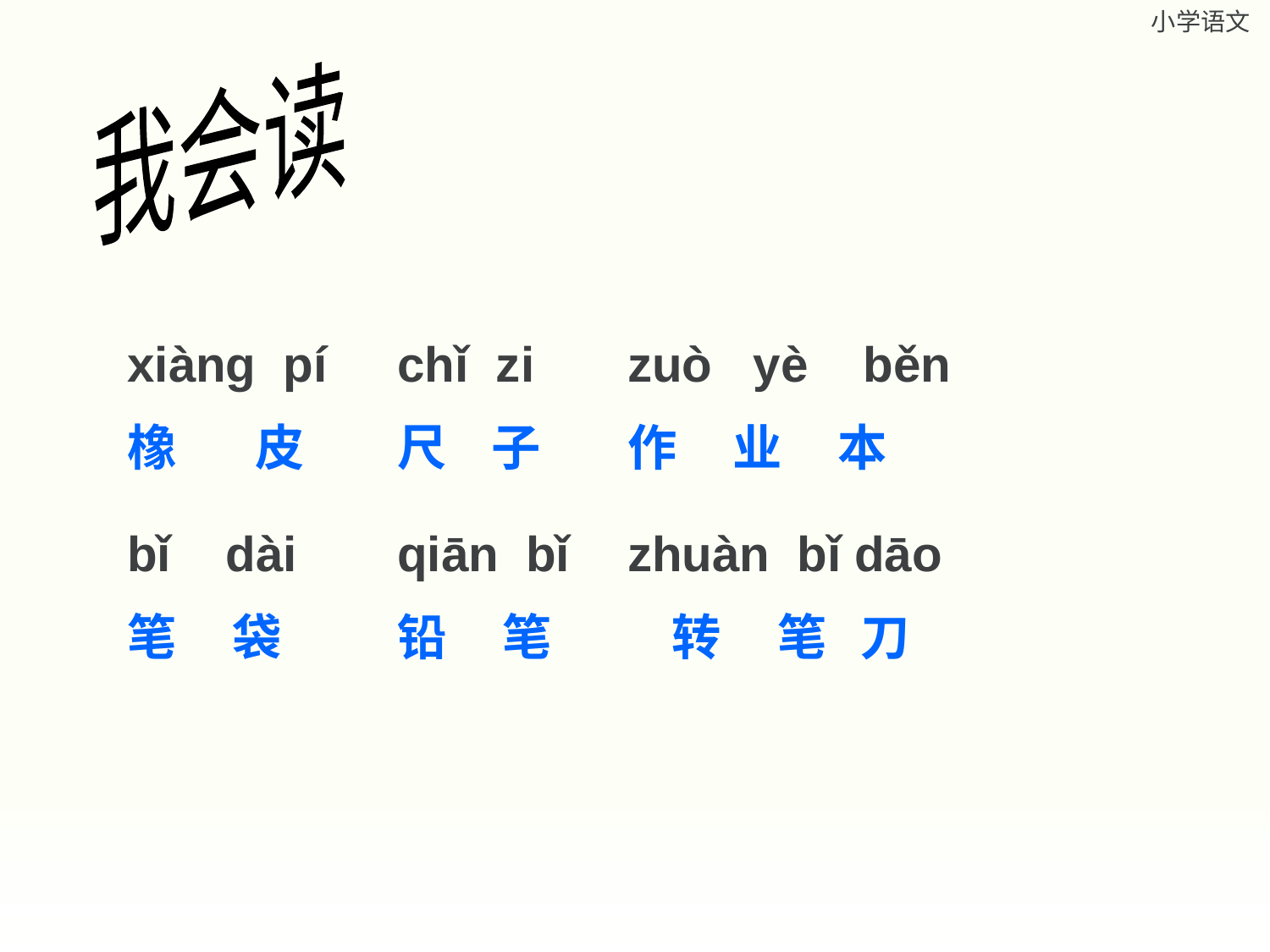

小学语文
我会读

xiàng  pí
橡       皮
chǐ  zi
尺    子
zuò   yè    běn
作     业     本
bǐ    dài
笔     袋
qiān  bǐ
铅     笔
zhuàn  bǐ dāo
   转     笔   刀